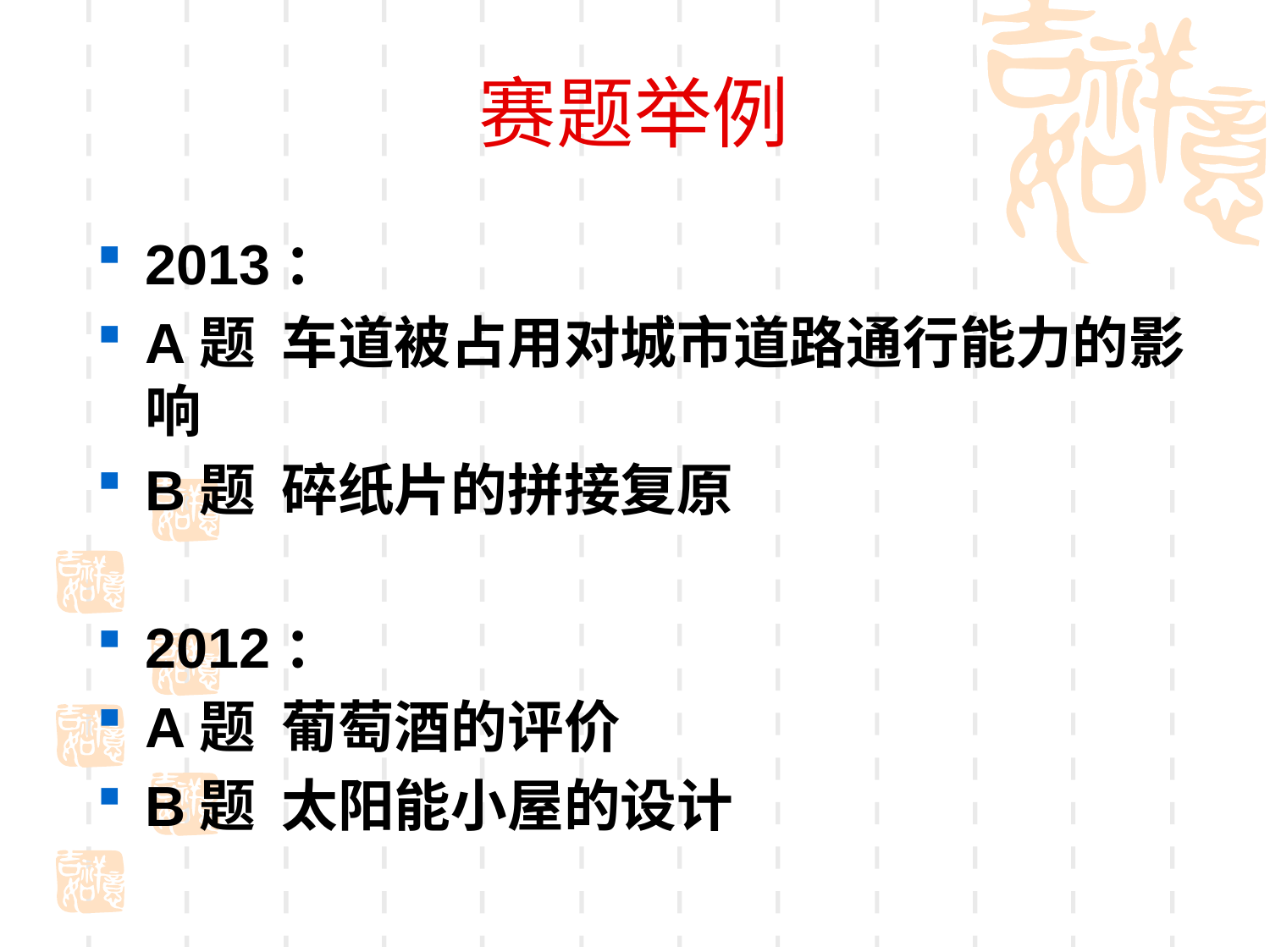

# 赛题举例
2013：
A题  车道被占用对城市道路通行能力的影响
B题  碎纸片的拼接复原

2012：
A题  葡萄酒的评价
B题  太阳能小屋的设计